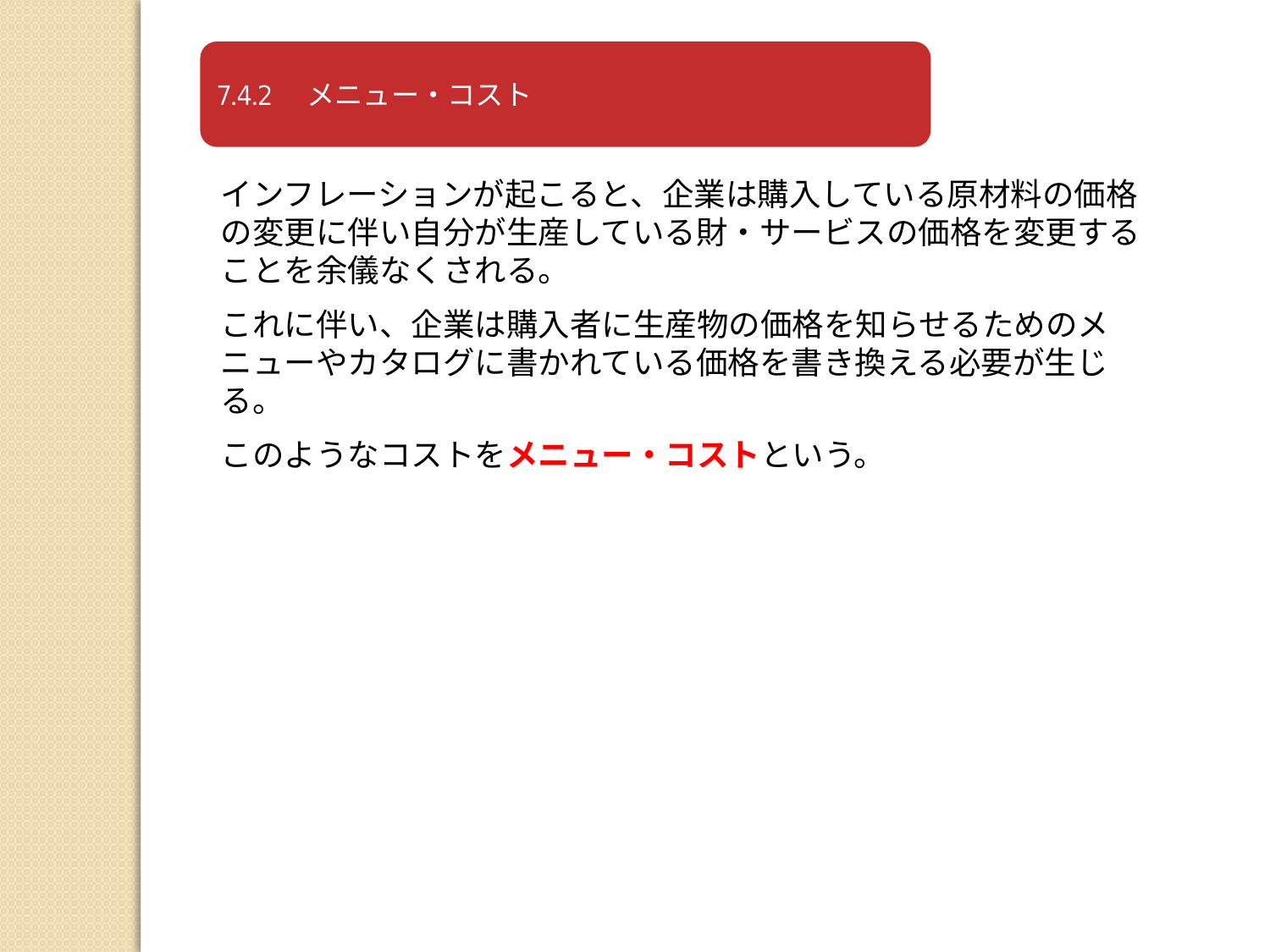

7.4.2　メニュー・コスト
インフレーションが起こると、企業は購入している原材料の価格の変更に伴い自分が生産している財・サービスの価格を変更することを余儀なくされる。
これに伴い、企業は購入者に生産物の価格を知らせるためのメニューやカタログに書かれている価格を書き換える必要が生じる。
このようなコストをメニュー・コストという。